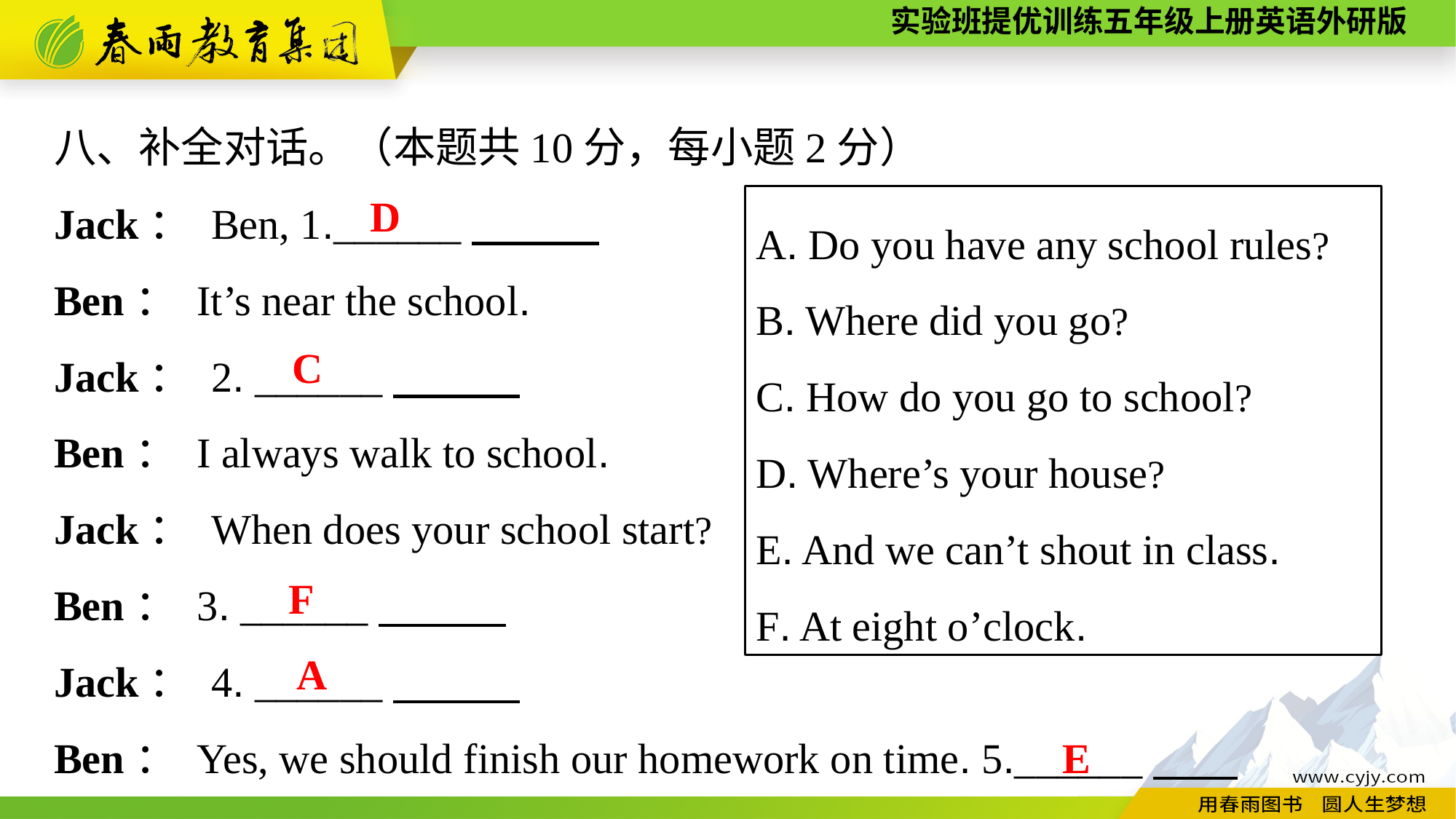

八、补全对话。（本题共10分，每小题2分）
Jack： Ben, 1.______
Ben： It’s near the school.
Jack： 2. ______
Ben： I always walk to school.
Jack： When does your school start?
Ben： 3. ______
Jack： 4. ______
Ben： Yes, we should finish our homework on time. 5.______
D
A. Do you have any school rules?
B. Where did you go?
C. How do you go to school?
D. Where’s your house?
E. And we can’t shout in class.
F. At eight o’clock.
C
F
A
E